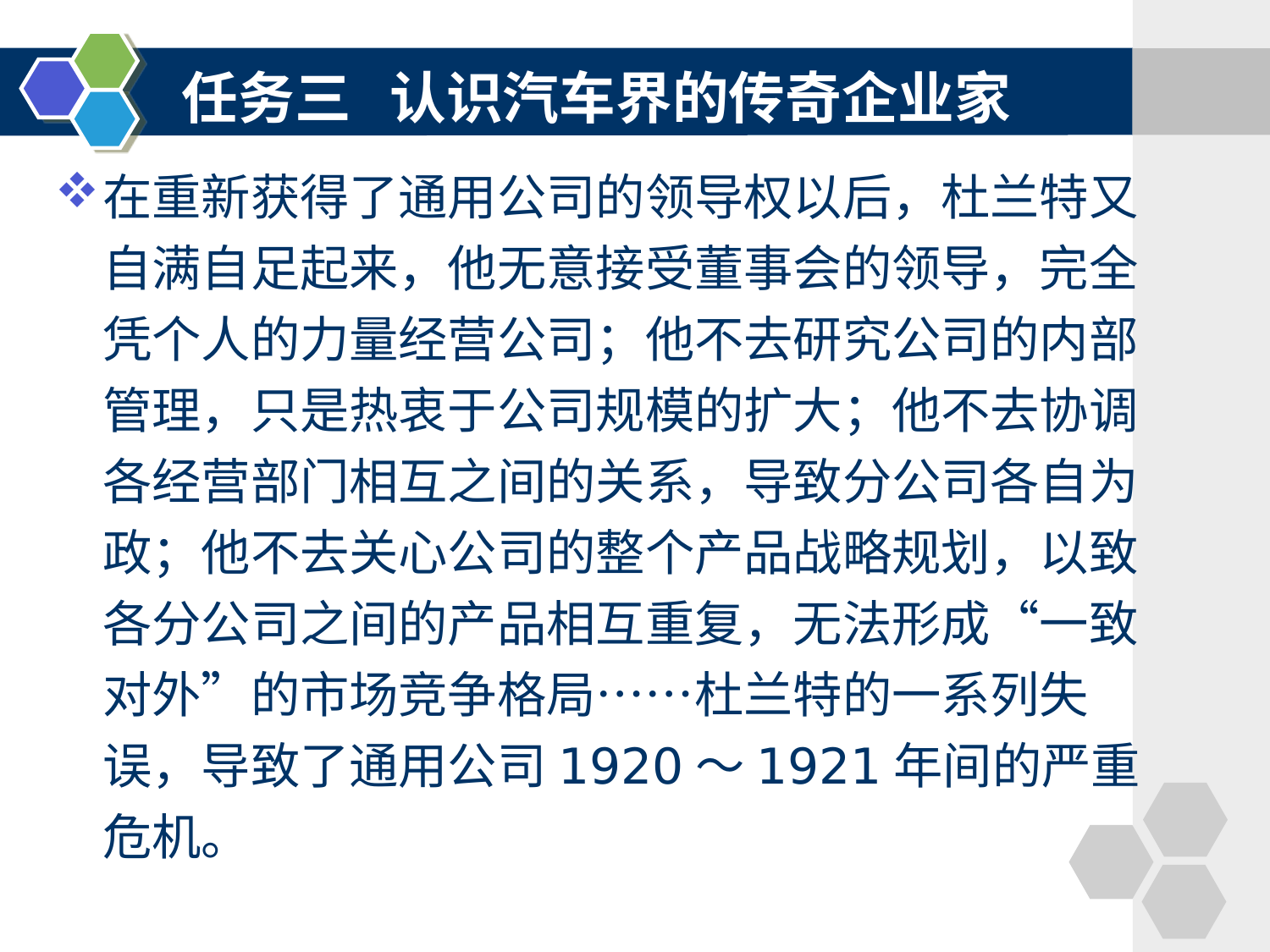

任务三   认识汽车界的传奇企业家
在重新获得了通用公司的领导权以后，杜兰特又自满自足起来，他无意接受董事会的领导，完全凭个人的力量经营公司；他不去研究公司的内部管理，只是热衷于公司规模的扩大；他不去协调各经营部门相互之间的关系，导致分公司各自为政；他不去关心公司的整个产品战略规划，以致各分公司之间的产品相互重复，无法形成“一致对外”的市场竞争格局……杜兰特的一系列失误，导致了通用公司1920～1921年间的严重危机。